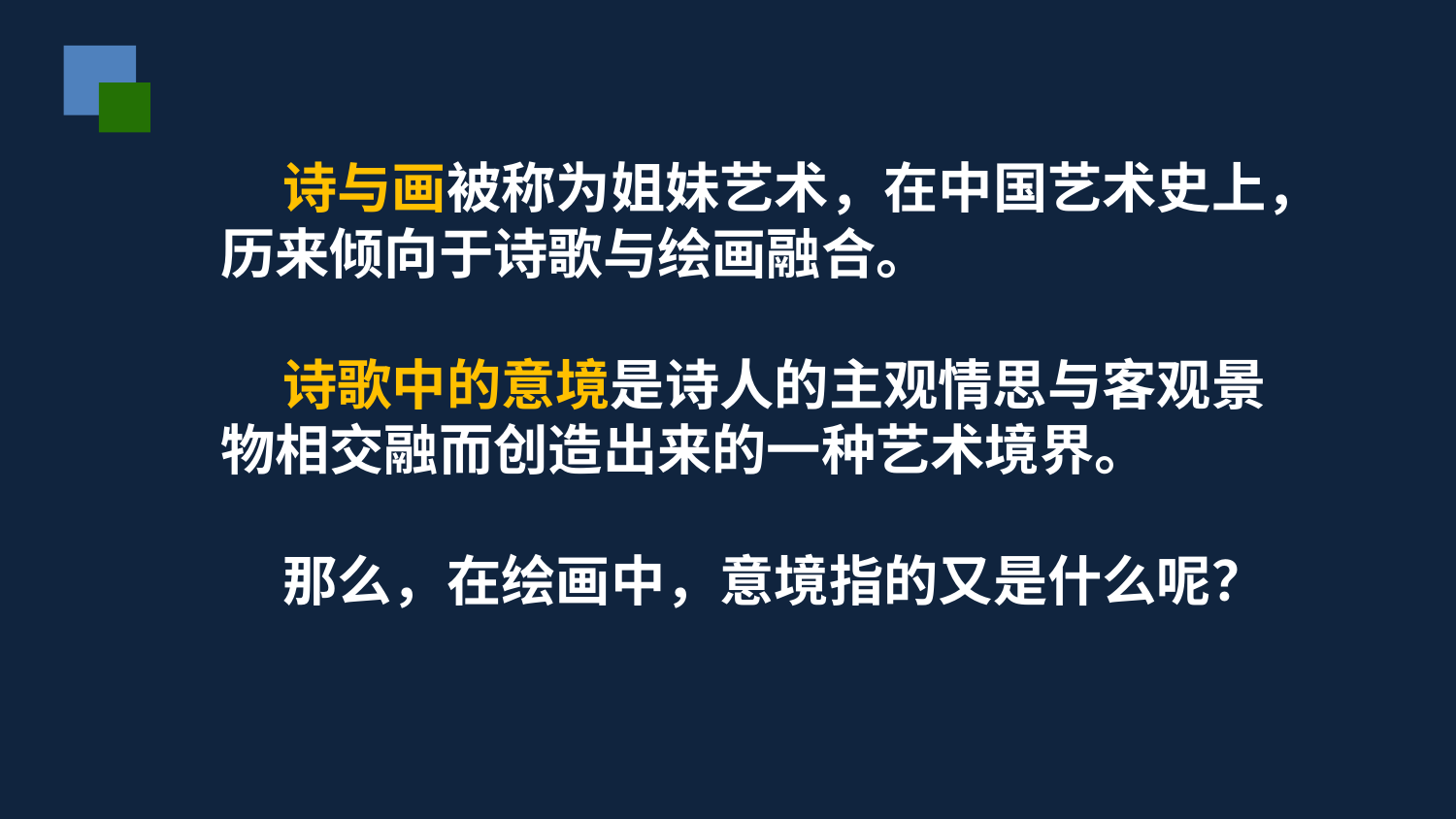

诗与画被称为姐妹艺术，在中国艺术史上，历来倾向于诗歌与绘画融合。

    诗歌中的意境是诗人的主观情思与客观景物相交融而创造出来的一种艺术境界。

    那么，在绘画中，意境指的又是什么呢？